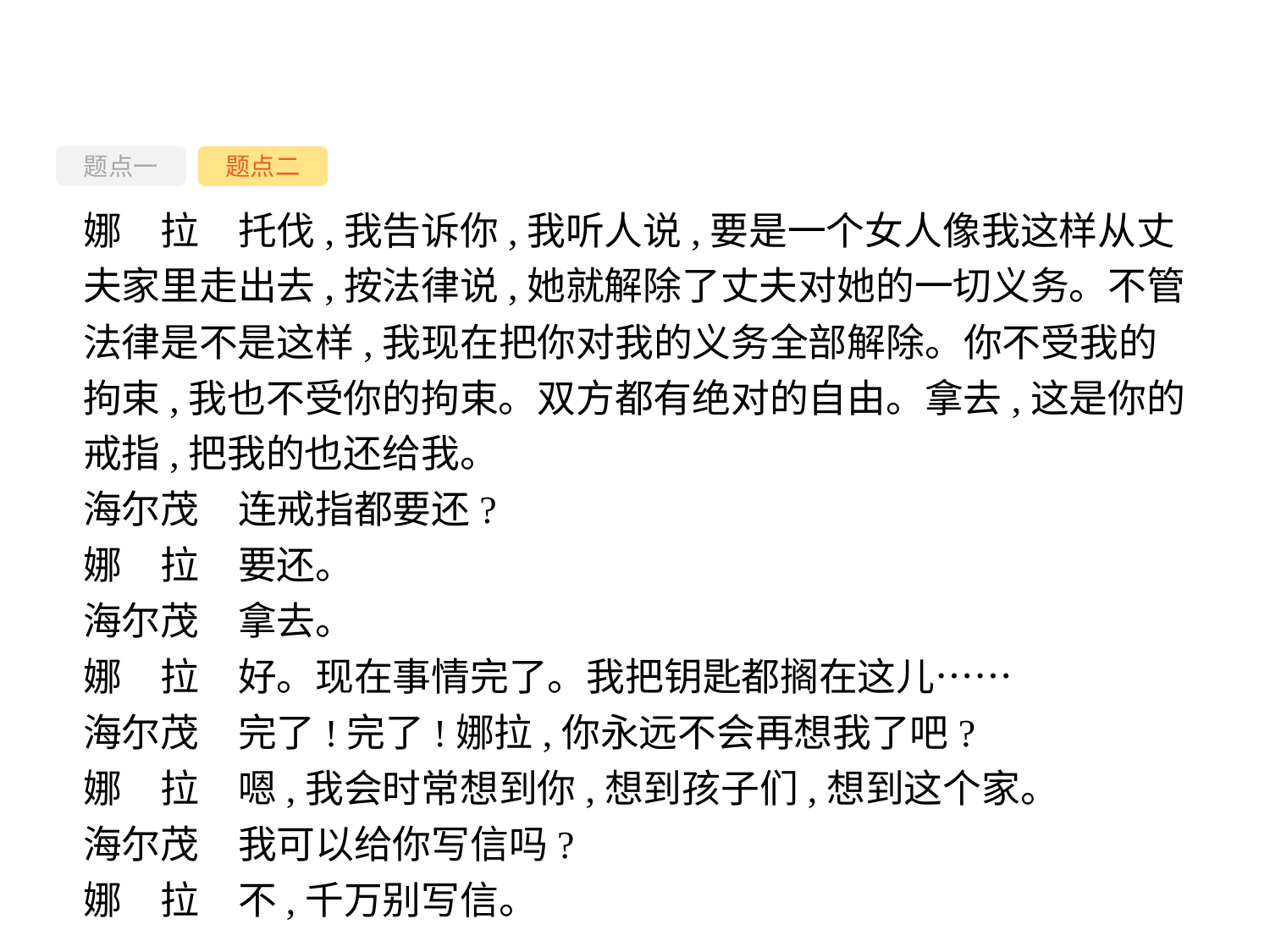

题点一
题点二
娜　拉　托伐,我告诉你,我听人说,要是一个女人像我这样从丈夫家里走出去,按法律说,她就解除了丈夫对她的一切义务。不管法律是不是这样,我现在把你对我的义务全部解除。你不受我的拘束,我也不受你的拘束。双方都有绝对的自由。拿去,这是你的戒指,把我的也还给我。
海尔茂　连戒指都要还?
娜　拉　要还。
海尔茂　拿去。
娜　拉　好。现在事情完了。我把钥匙都搁在这儿……
海尔茂　完了!完了!娜拉,你永远不会再想我了吧?
娜　拉　嗯,我会时常想到你,想到孩子们,想到这个家。
海尔茂　我可以给你写信吗?
娜　拉　不,千万别写信。
-40-